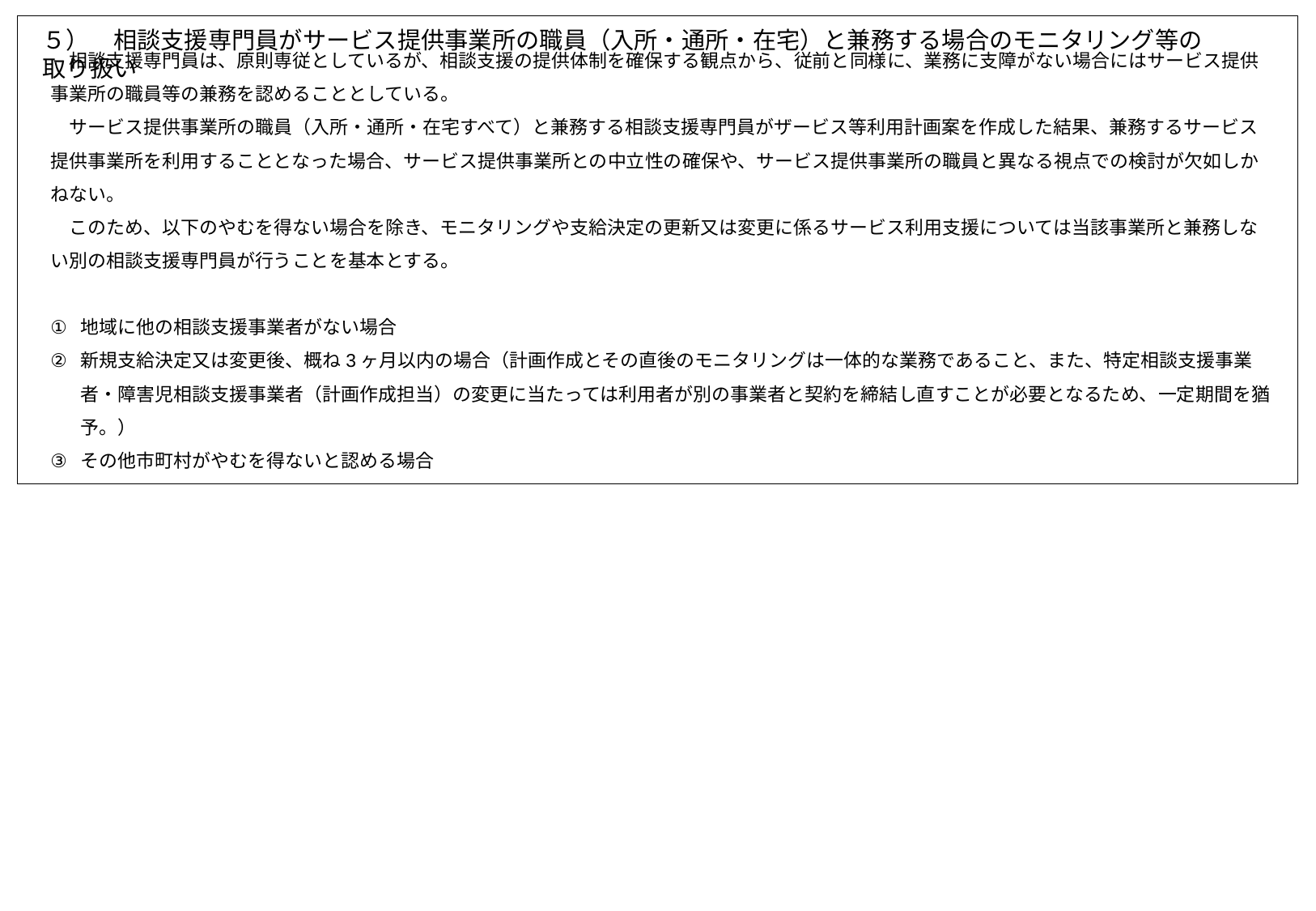

５）　相談支援専門員がサービス提供事業所の職員（入所・通所・在宅）と兼務する場合のモニタリング等の取り扱い
　相談支援専門員は、原則専従としているが、相談支援の提供体制を確保する観点から、従前と同様に、業務に支障がない場合にはサービス提供事業所の職員等の兼務を認めることとしている。
　サービス提供事業所の職員（入所・通所・在宅すべて）と兼務する相談支援専門員がザービス等利用計画案を作成した結果、兼務するサービス提供事業所を利用することとなった場合、サービス提供事業所との中立性の確保や、サービス提供事業所の職員と異なる視点での検討が欠如しかねない。
　このため、以下のやむを得ない場合を除き、モニタリングや支給決定の更新又は変更に係るサービス利用支援については当該事業所と兼務しない別の相談支援専門員が行うことを基本とする。

地域に他の相談支援事業者がない場合
新規支給決定又は変更後、概ね3ヶ月以内の場合（計画作成とその直後のモニタリングは一体的な業務であること、また、特定相談支援事業者・障害児相談支援事業者（計画作成担当）の変更に当たっては利用者が別の事業者と契約を締結し直すことが必要となるため、一定期間を猶予。）
その他市町村がやむを得ないと認める場合